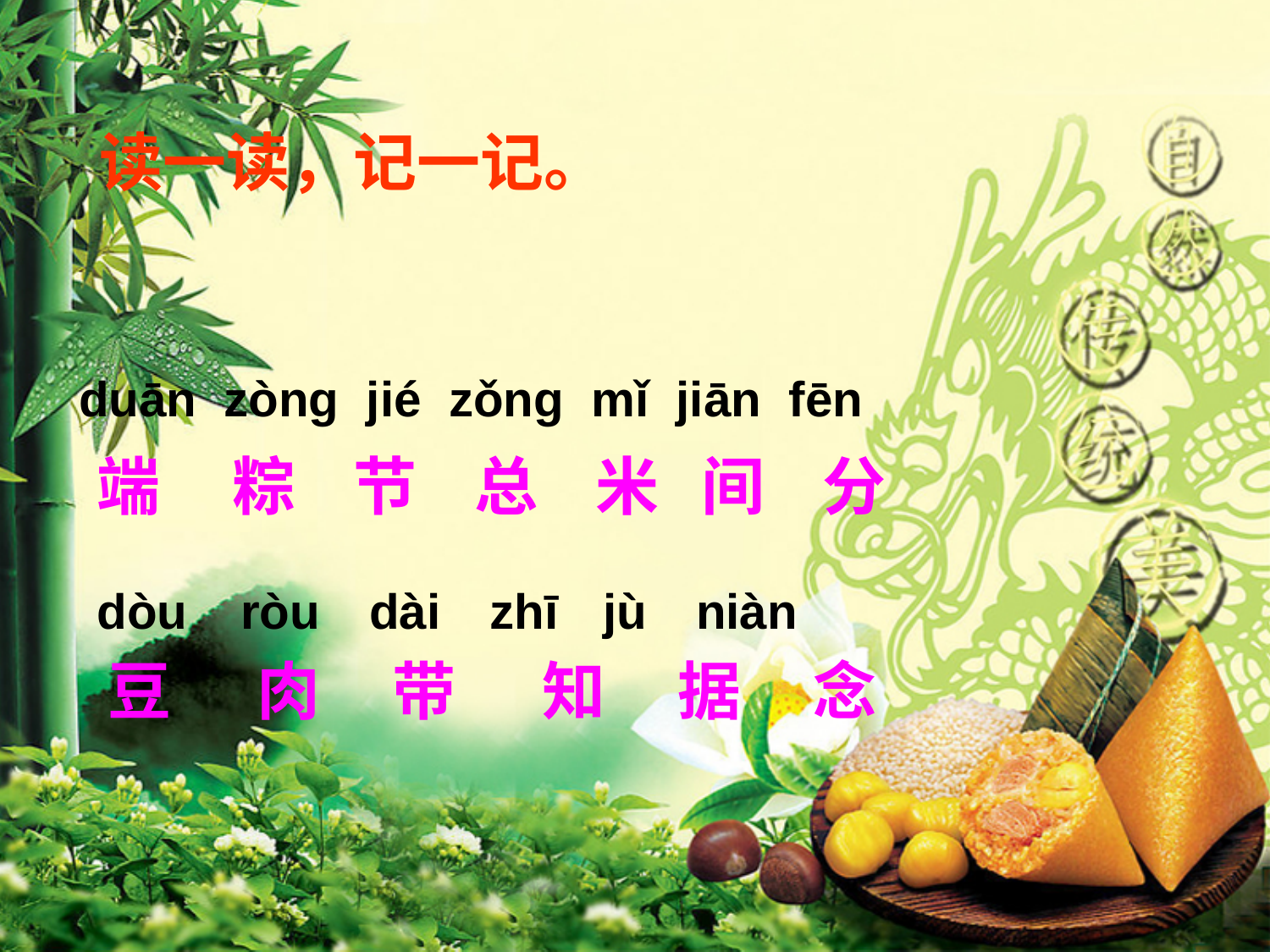

读一读，记一记。
duān  zòng  jié  zǒng  mǐ  jiān  fēn
端     粽    节    总    米   间    分
dòu      ròu     dài     zhī     jù     niàn
豆      肉     带      知     据     念